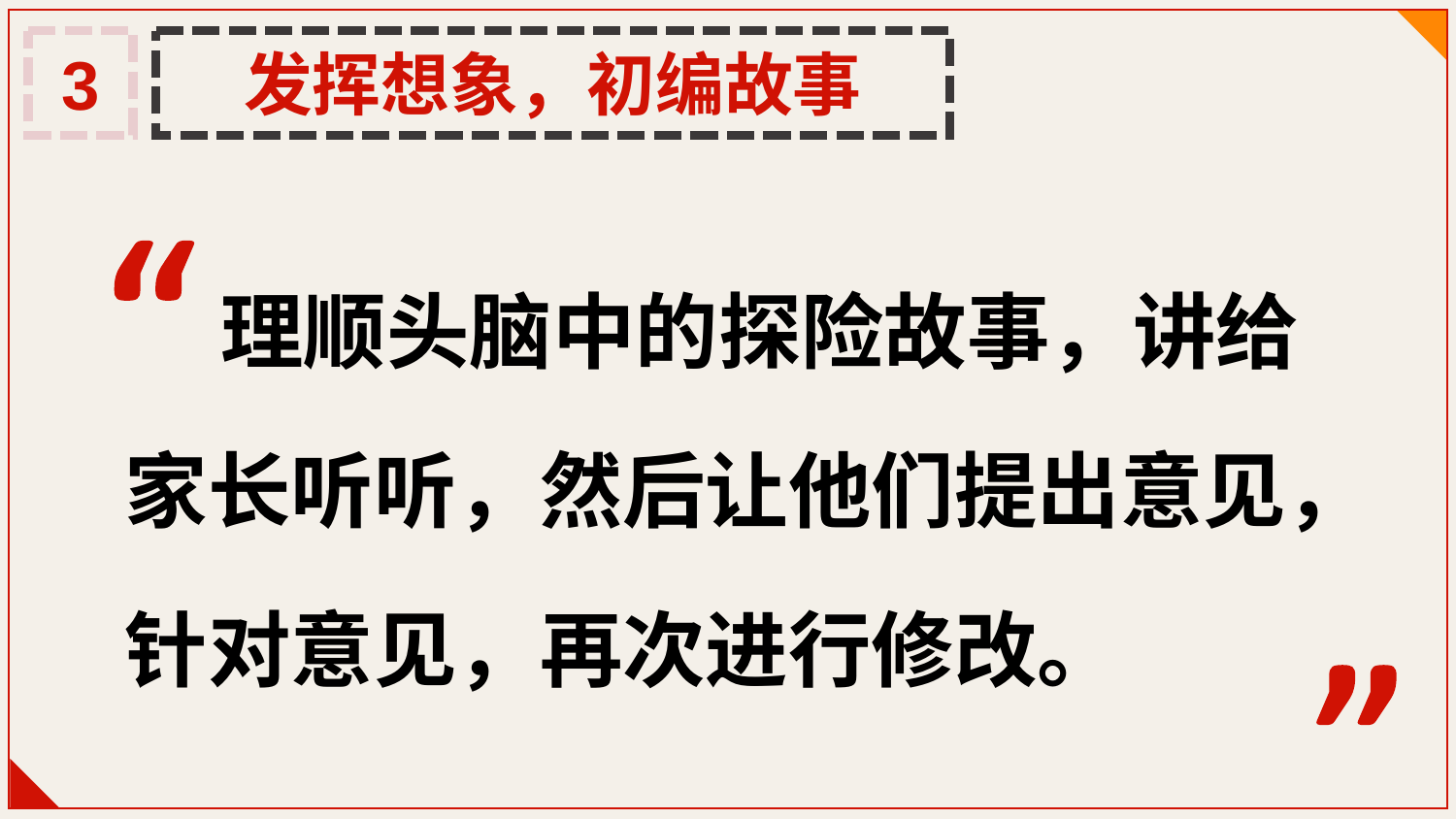

3
发挥想象，初编故事
    理顺头脑中的探险故事，讲给家长听听，然后让他们提出意见，针对意见，再次进行修改。